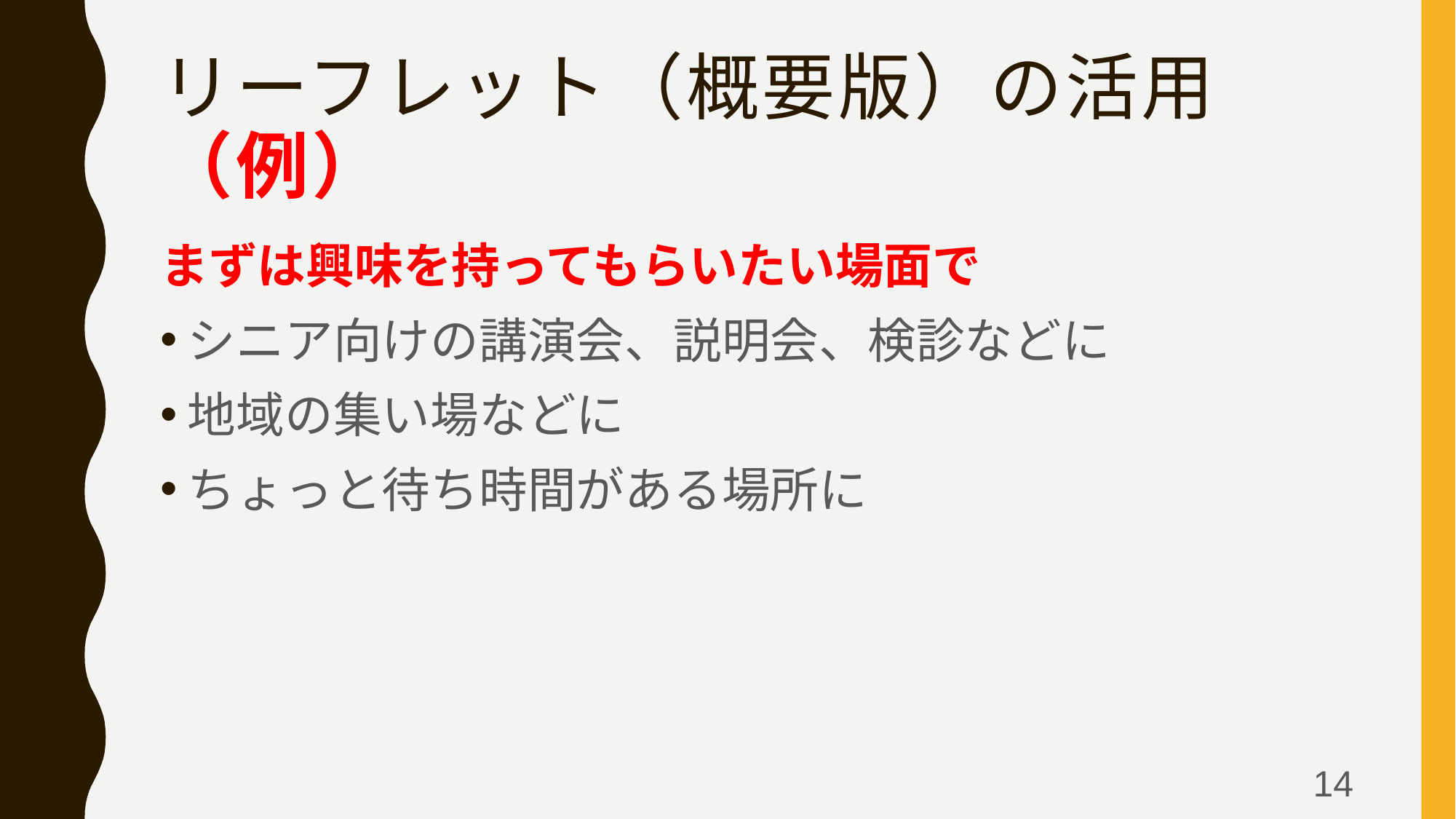

# リーフレット（概要版）の活用（例）
まずは興味を持ってもらいたい場面で
シニア向けの講演会、説明会、検診などに
地域の集い場などに
ちょっと待ち時間がある場所に

14